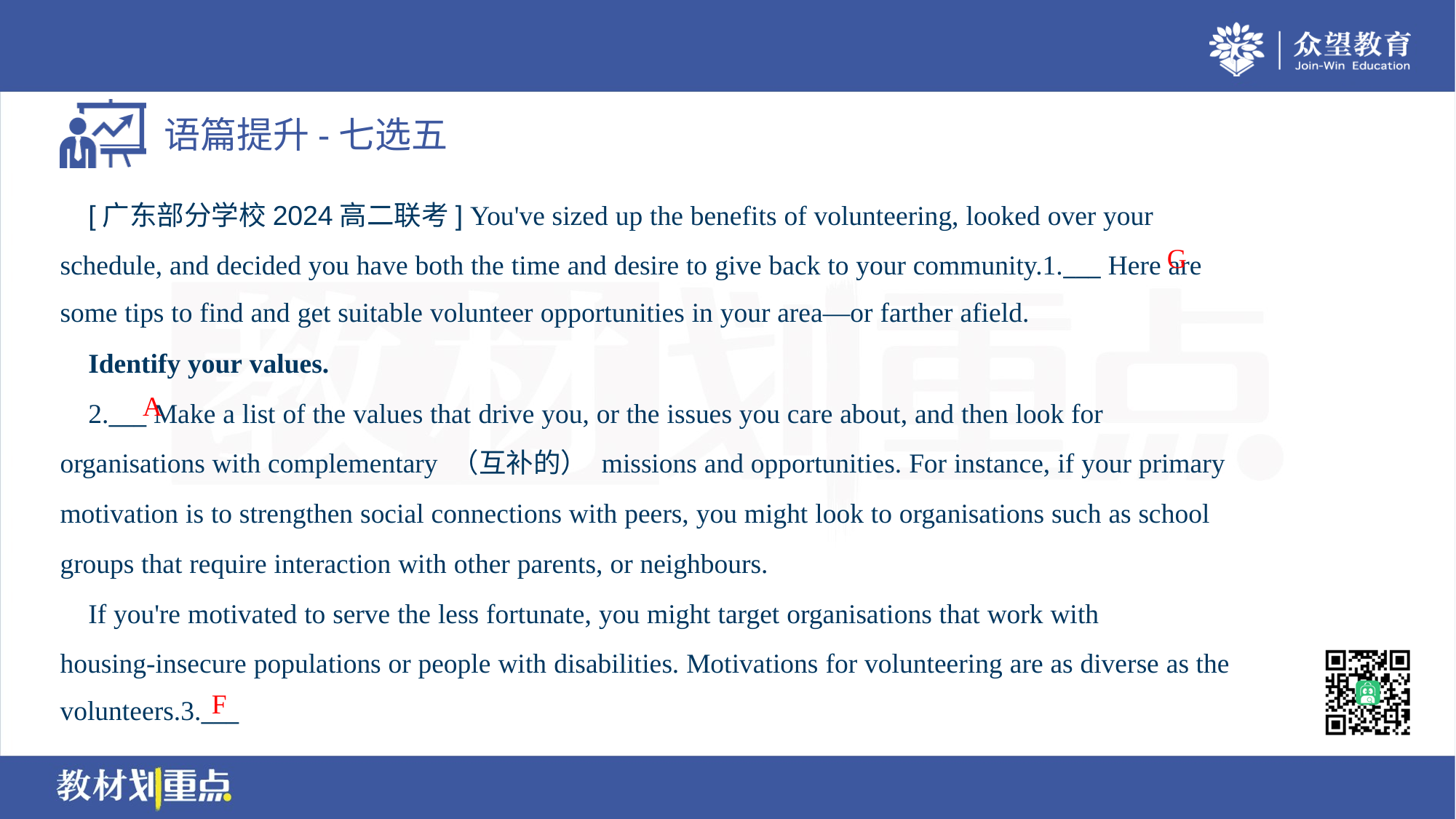

[广东部分学校2024高二联考] You've sized up the benefits of volunteering, looked over your
schedule, and decided you have both the time and desire to give back to your community.1.___ Here are
some tips to find and get suitable volunteer opportunities in your area—or farther afield.
G
    Identify your values.
    2.___ Make a list of the values that drive you, or the issues you care about, and then look for
organisations with complementary （互补的） missions and opportunities. For instance, if your primary
motivation is to strengthen social connections with peers, you might look to organisations such as school
groups that require interaction with other parents, or neighbours.
    If you're motivated to serve the less fortunate, you might target organisations that work with
housing-insecure populations or people with disabilities. Motivations for volunteering are as diverse as the
volunteers.3.___
A
F